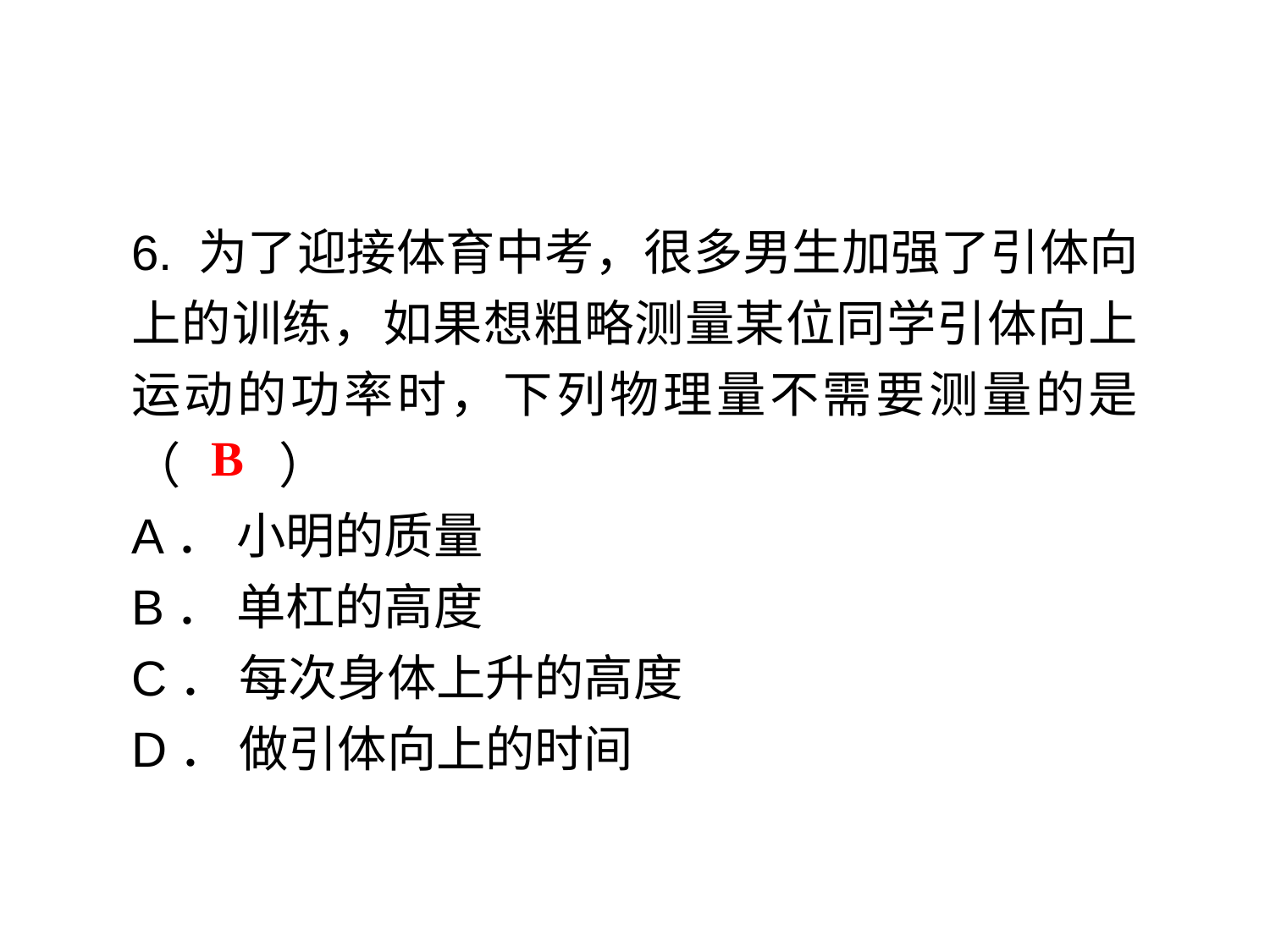

6. 为了迎接体育中考，很多男生加强了引体向上的训练，如果想粗略测量某位同学引体向上运动的功率时，下列物理量不需要测量的是（　　）
A． 小明的质量
B． 单杠的高度
C． 每次身体上升的高度
D． 做引体向上的时间
B